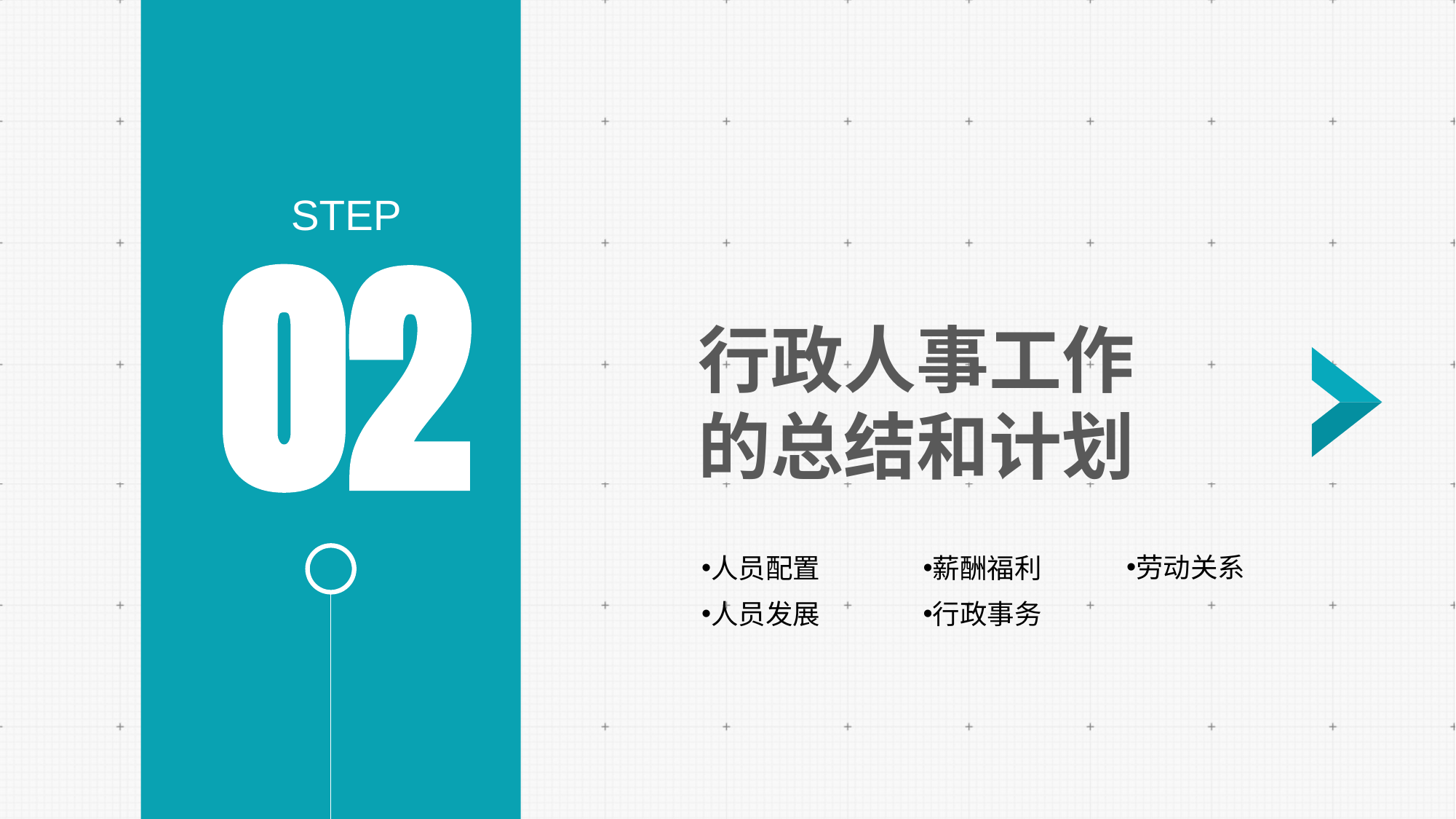

STEP
02
行政人事工作
的总结和计划

劳动关系

人员配置
人员发展
薪酬福利
行政事务